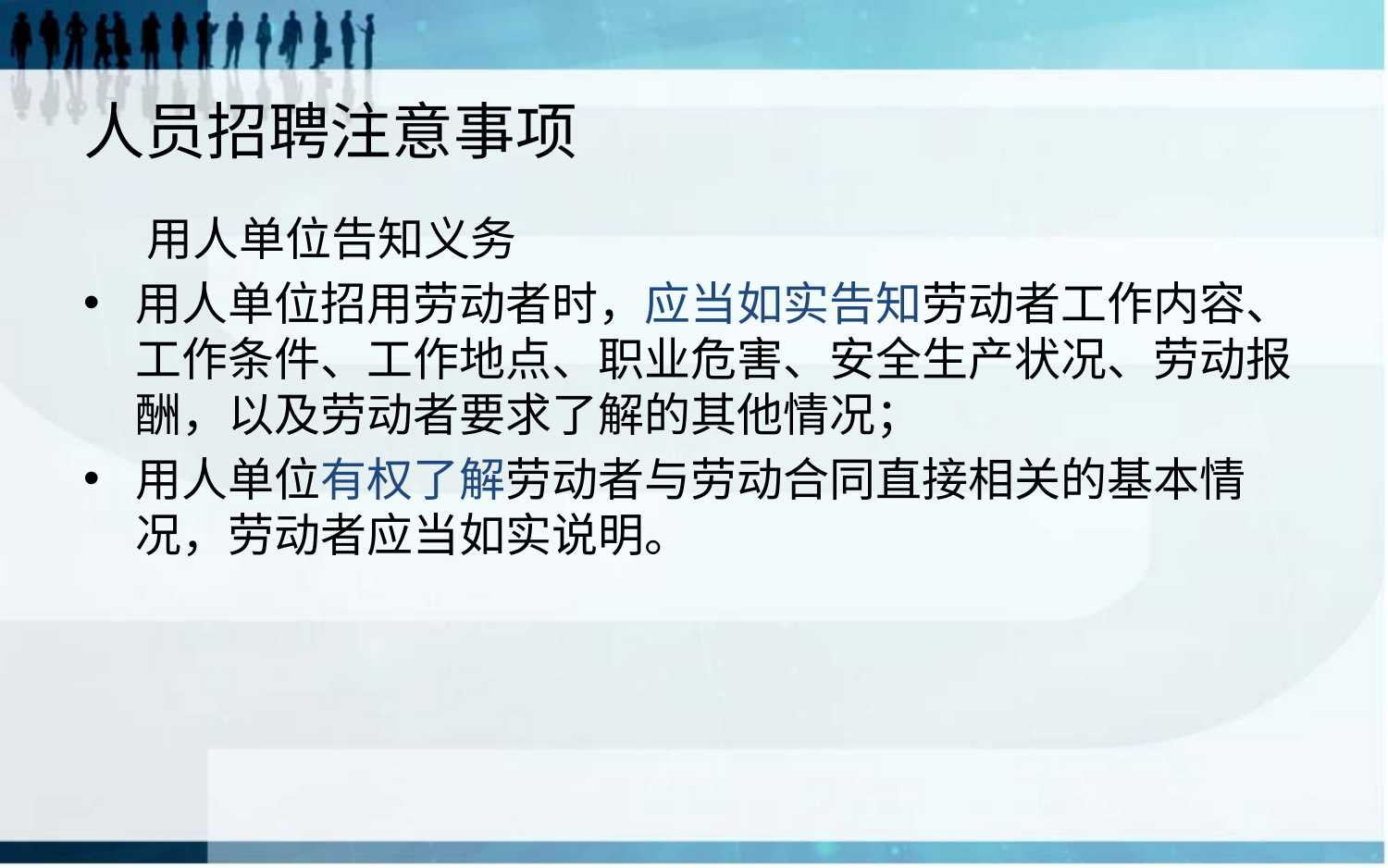

# 人员招聘注意事项
     用人单位告知义务
用人单位招用劳动者时，应当如实告知劳动者工作内容、工作条件、工作地点、职业危害、安全生产状况、劳动报酬，以及劳动者要求了解的其他情况；
用人单位有权了解劳动者与劳动合同直接相关的基本情况，劳动者应当如实说明。